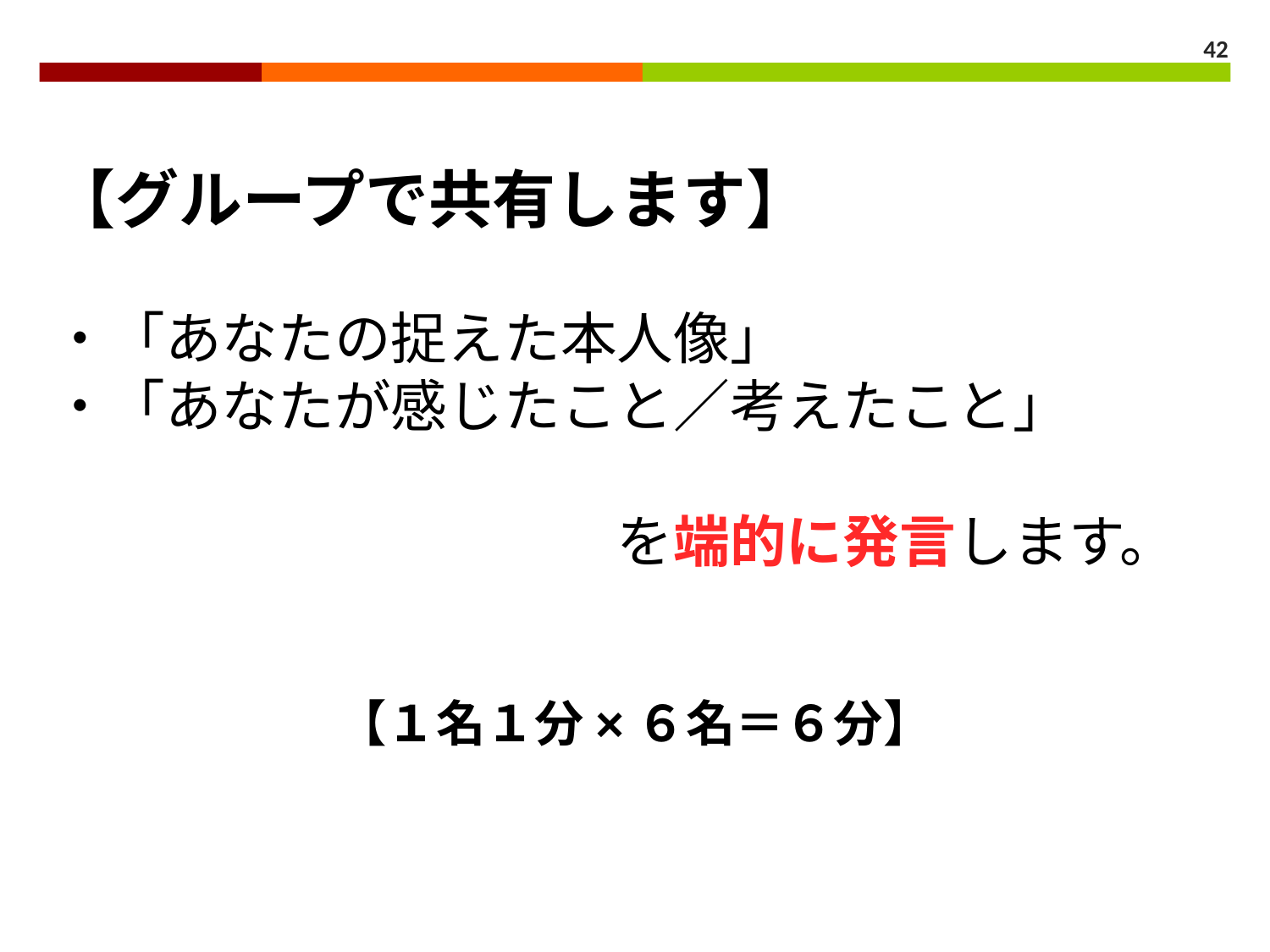

42
【グループで共有します】

・「あなたの捉えた本人像」
・「あなたが感じたこと／考えたこと」

　　　　　　　　　　を端的に発言します。

【１名１分×６名＝６分】